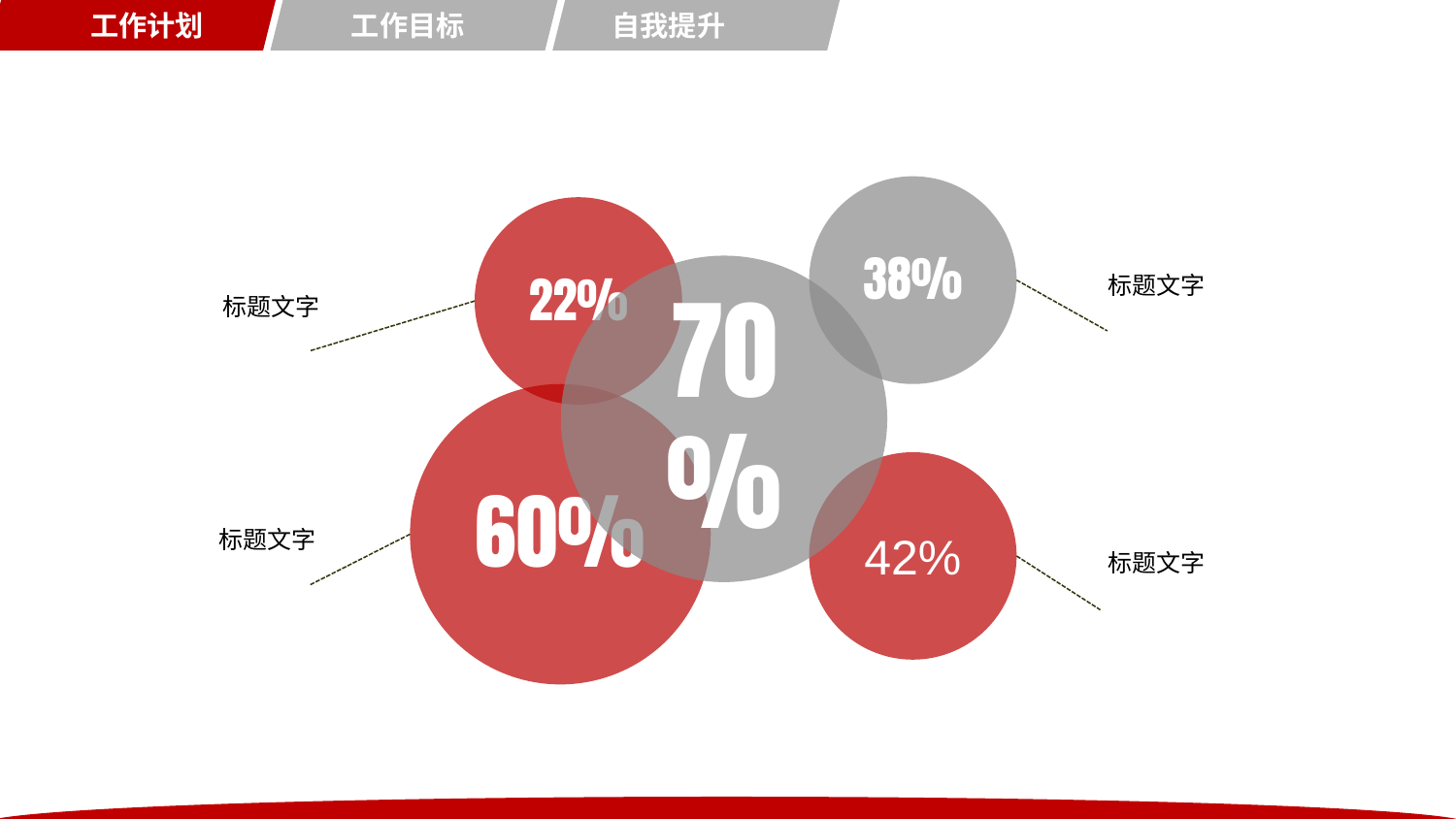

工作计划

工作目标

自我提升

38%
22%
70%
标题文字
标题文字
标题文字
标题文字
60%
42%